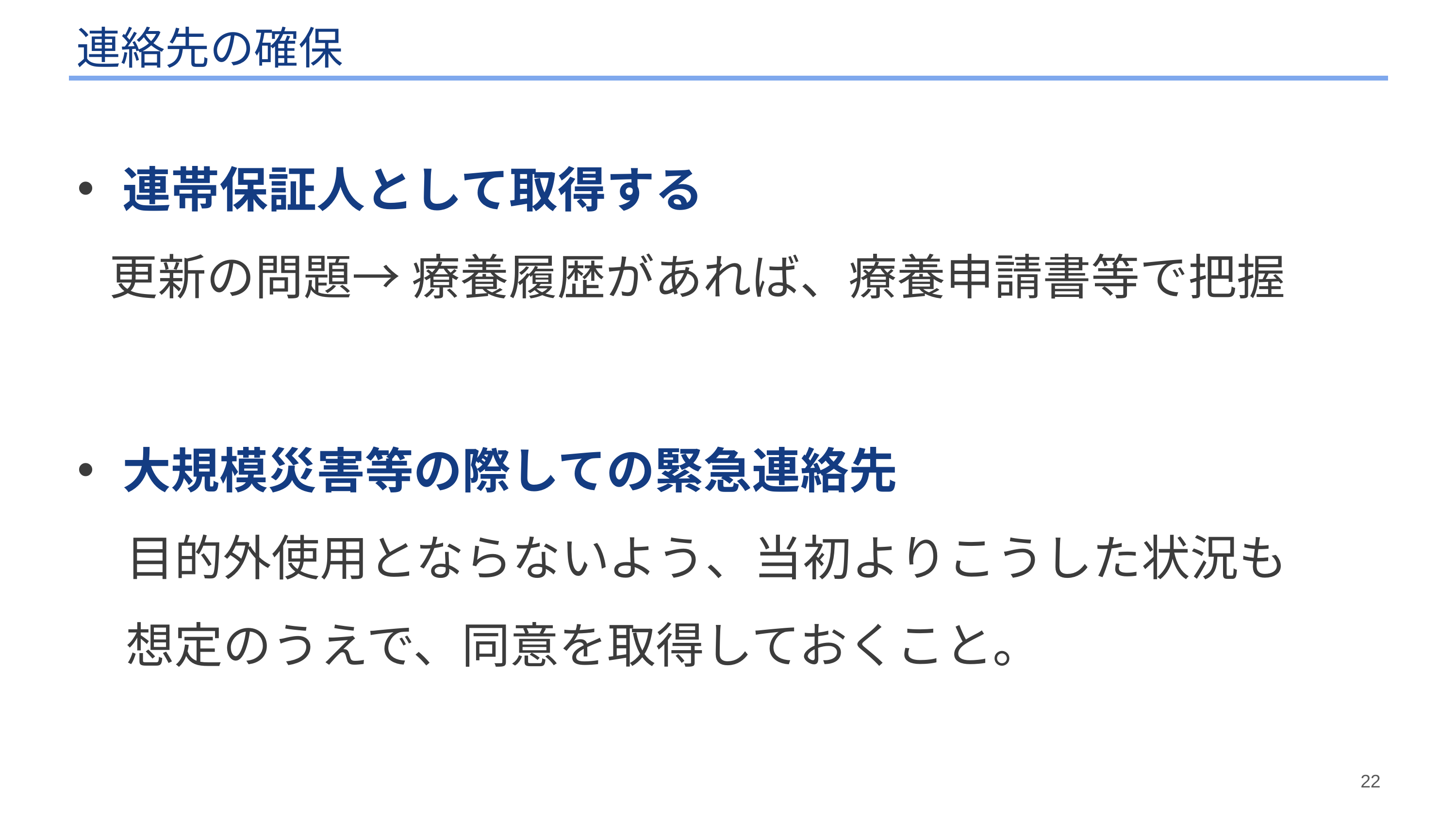

# 連絡先の確保
連帯保証人として取得する
　更新の問題→ 療養履歴があれば、療養申請書等で把握

大規模災害等の際しての緊急連絡先
　目的外使用とならないよう、当初よりこうした状況も
　想定のうえで、同意を取得しておくこと。
22